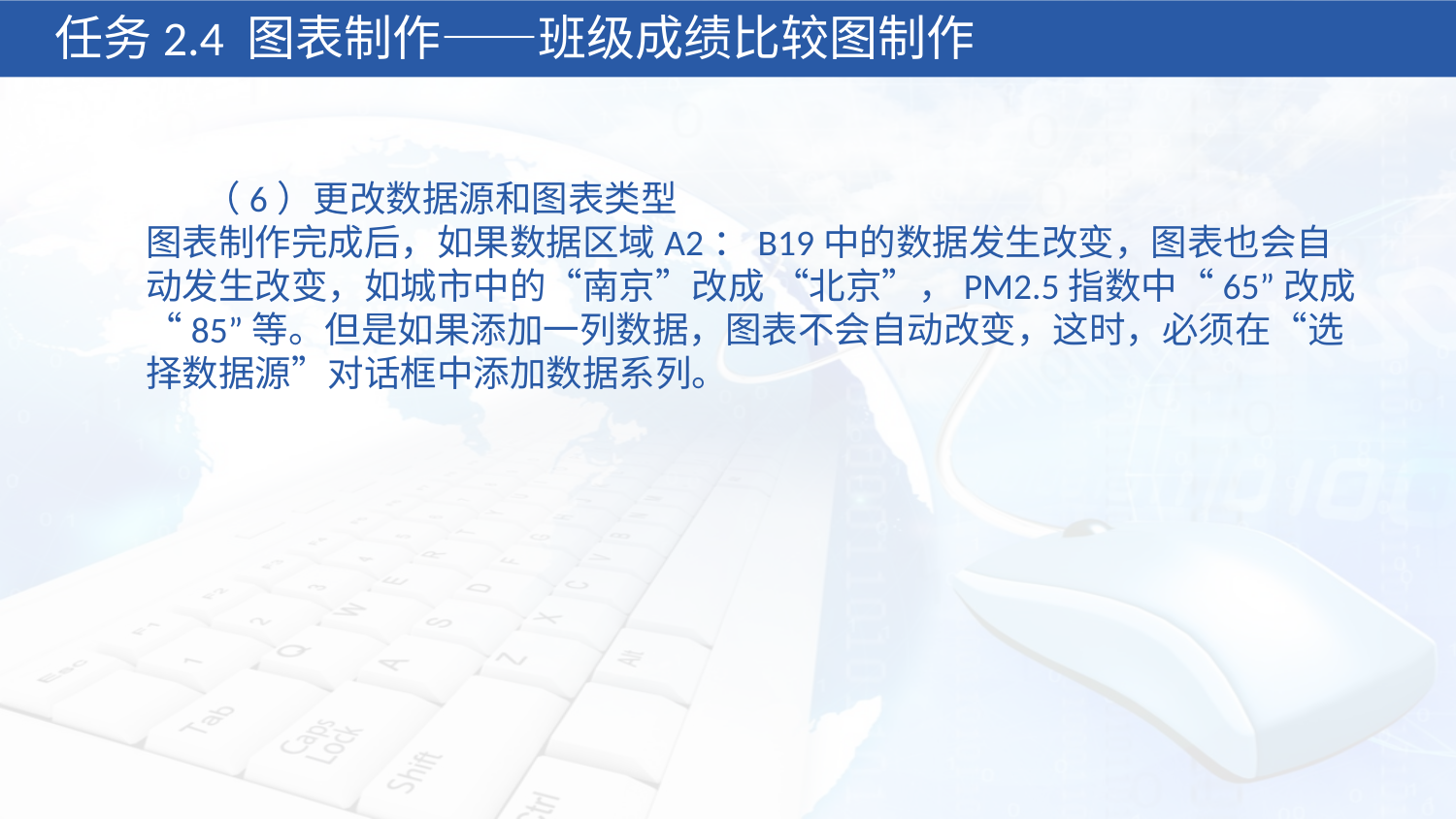

任务2.4 图表制作——班级成绩比较图制作
      （6）更改数据源和图表类型
图表制作完成后，如果数据区域A2：B19中的数据发生改变，图表也会自动发生改变，如城市中的“南京”改成 “北京”，PM2.5指数中“65”改成“85”等。但是如果添加一列数据，图表不会自动改变，这时，必须在“选择数据源”对话框中添加数据系列。